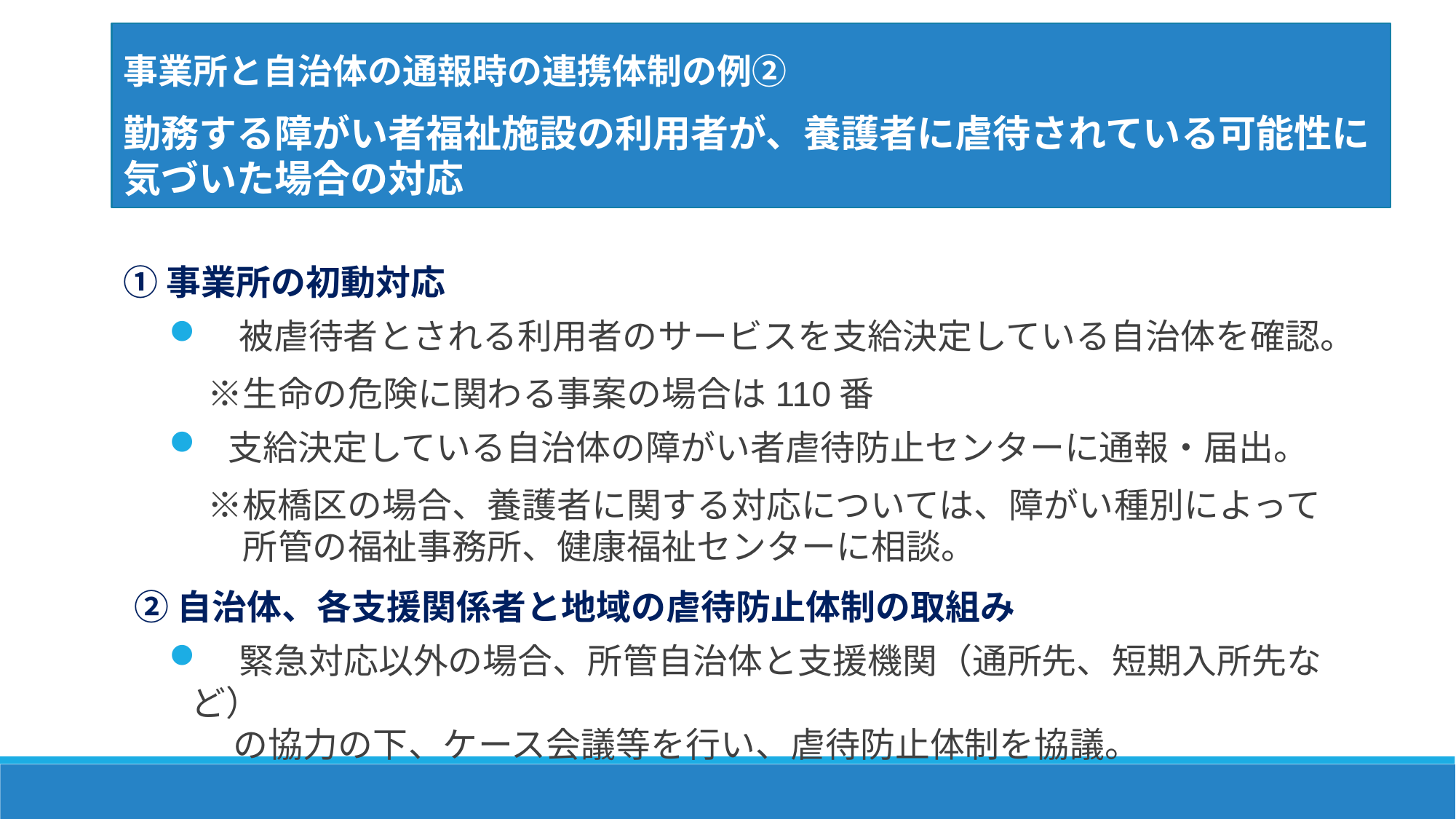

事業所と自治体の通報時の連携体制の例②
勤務する障がい者福祉施設の利用者が、養護者に虐待されている可能性に気づいた場合の対応
①事業所の初動対応
　被虐待者とされる利用者のサービスを支給決定している自治体を確認。
　     ※生命の危険に関わる事案の場合は110番
  支給決定している自治体の障がい者虐待防止センターに通報・届出。
　     ※板橋区の場合、養護者に関する対応については、障がい種別によって
　　     所管の福祉事務所、健康福祉センターに相談。
②自治体、各支援関係者と地域の虐待防止体制の取組み
　緊急対応以外の場合、所管自治体と支援機関（通所先、短期入所先など）
　 の協力の下、ケース会議等を行い、虐待防止体制を協議。